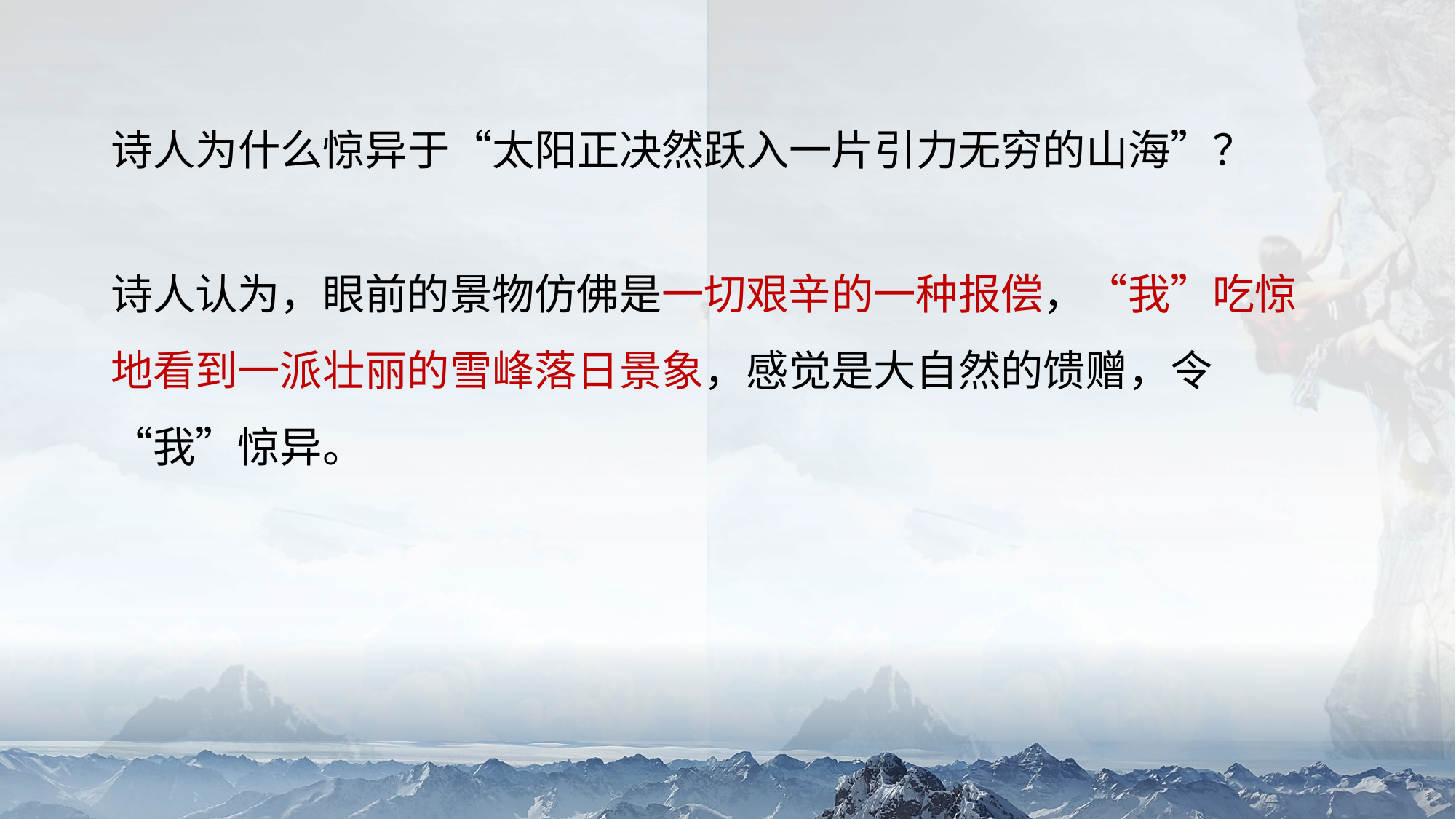

诗人为什么惊异于“太阳正决然跃入一片引力无穷的山海”？

诗人认为，眼前的景物仿佛是一切艰辛的一种报偿，“我”吃惊地看到一派壮丽的雪峰落日景象，感觉是大自然的馈赠，令“我”惊异。